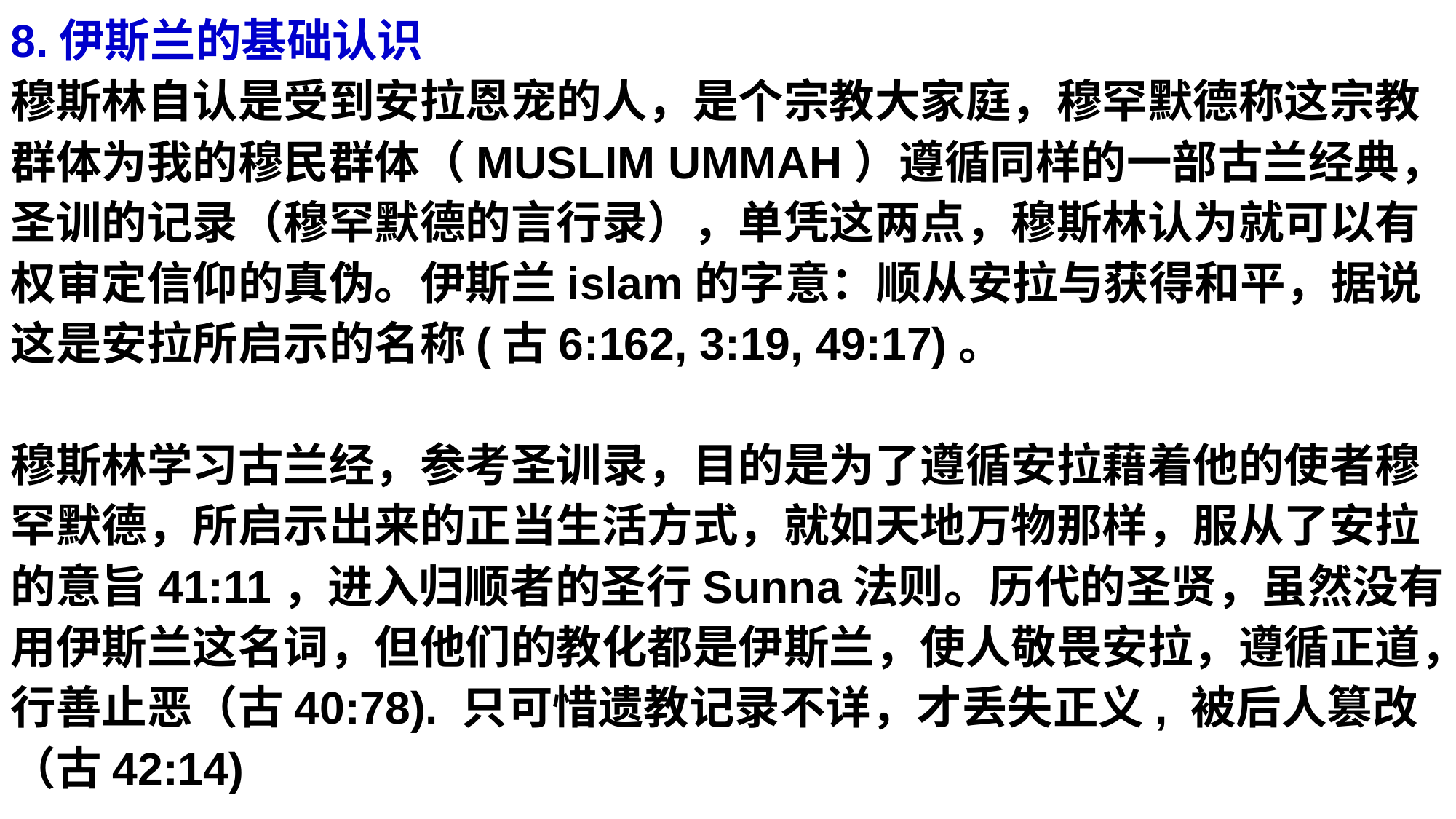

8.伊斯兰的基础认识
穆斯林自认是受到安拉恩宠的人，是个宗教大家庭，穆罕默德称这宗教群体为我的穆民群体（MUSLIM UMMAH）遵循同样的一部古兰经典，圣训的记录（穆罕默德的言行录），单凭这两点，穆斯林认为就可以有权审定信仰的真伪。伊斯兰islam的字意：顺从安拉与获得和平，据说这是安拉所启示的名称(古6:162, 3:19, 49:17)。

穆斯林学习古兰经，参考圣训录，目的是为了遵循安拉藉着他的使者穆罕默德，所启示出来的正当生活方式，就如天地万物那样，服从了安拉的意旨41:11，进入归顺者的圣行Sunna法则。历代的圣贤，虽然没有用伊斯兰这名词，但他们的教化都是伊斯兰，使人敬畏安拉，遵循正道，行善止恶（古40:78). 只可惜遗教记录不详，才丢失正义, 被后人篡改（古42:14)